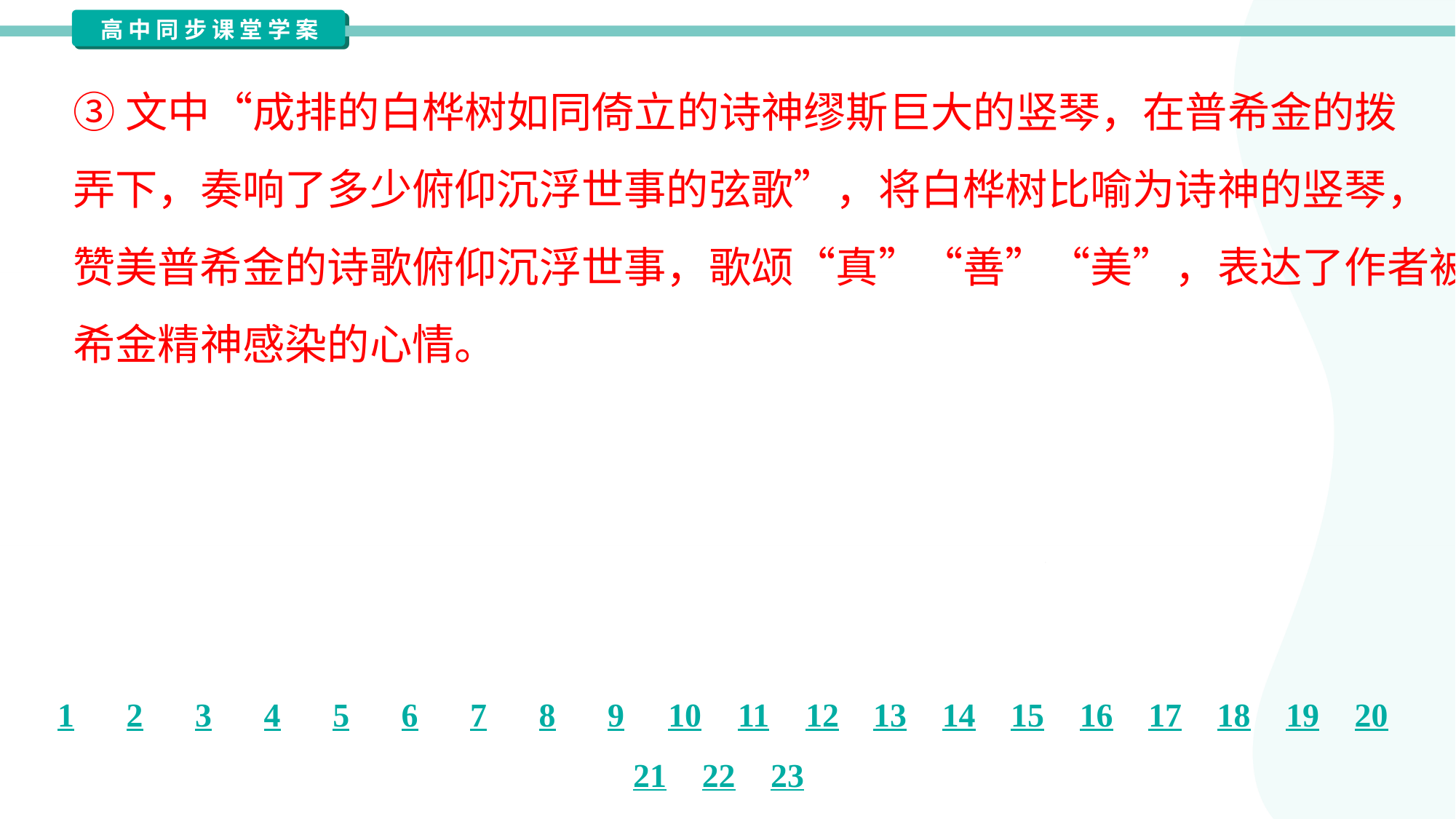

③文中“成排的白桦树如同倚立的诗神缪斯巨大的竖琴，在普希金的拨
弄下，奏响了多少俯仰沉浮世事的弦歌”，将白桦树比喻为诗神的竖琴，
赞美普希金的诗歌俯仰沉浮世事，歌颂“真”“善”“美”，表达了作者被普
希金精神感染的心情。